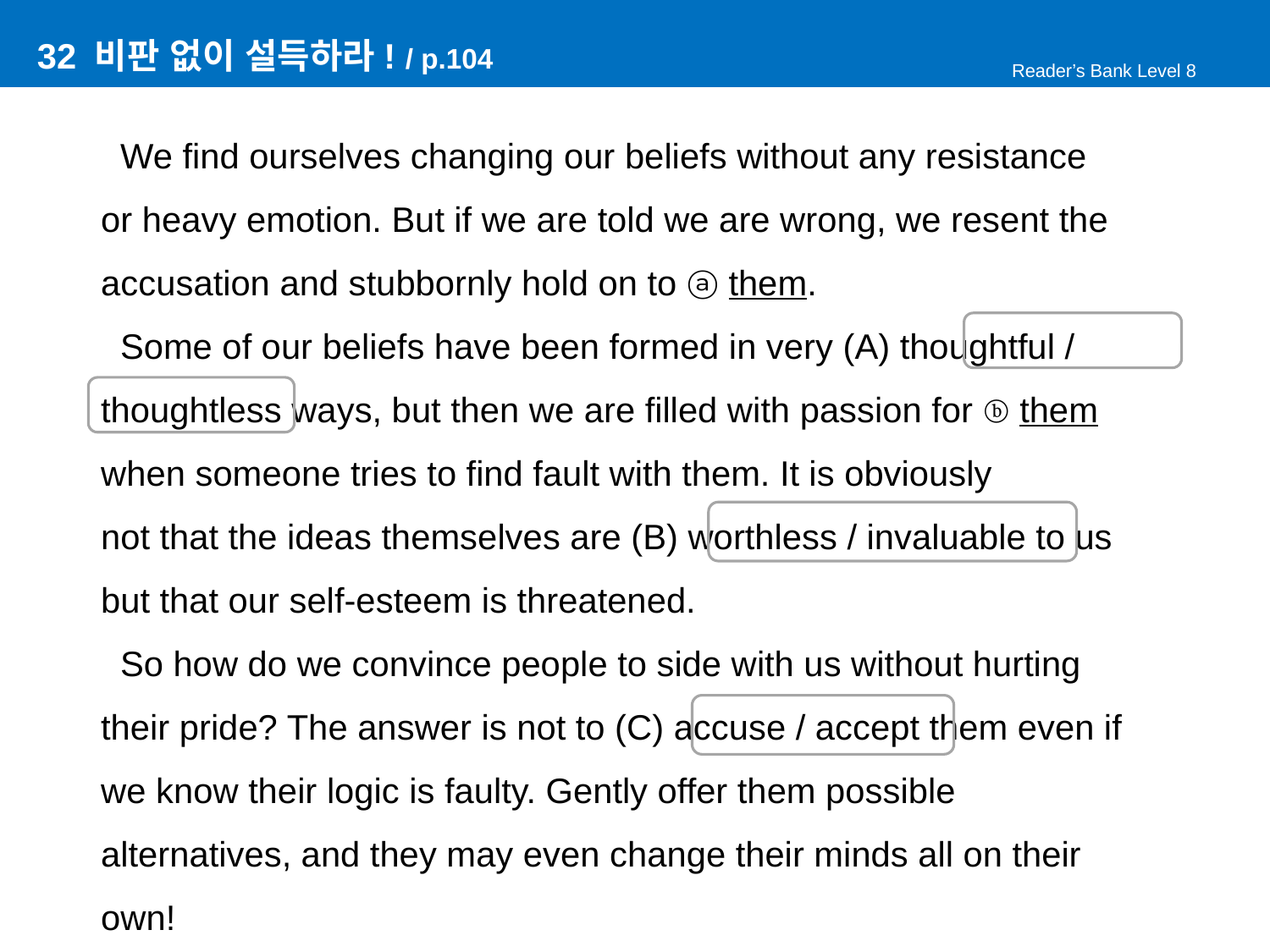

# 32 비판 없이 설득하라! / p.104
Reader’s Bank Level 8

  We find ourselves changing our beliefs without any resistance
or heavy emotion. But if we are told we are wrong, we resent the
accusation and stubbornly hold on to ⓐ them.
  Some of our beliefs have been formed in very (A) thoughtful /
thoughtless ways, but then we are filled with passion for ⓑ them
when someone tries to find fault with them. It is obviously
not that the ideas themselves are (B) worthless / invaluable to us
but that our self-esteem is threatened.
  So how do we convince people to side with us without hurting
their pride? The answer is not to (C) accuse / accept them even if
we know their logic is faulty. Gently offer them possible
alternatives, and they may even change their minds all on their
own!